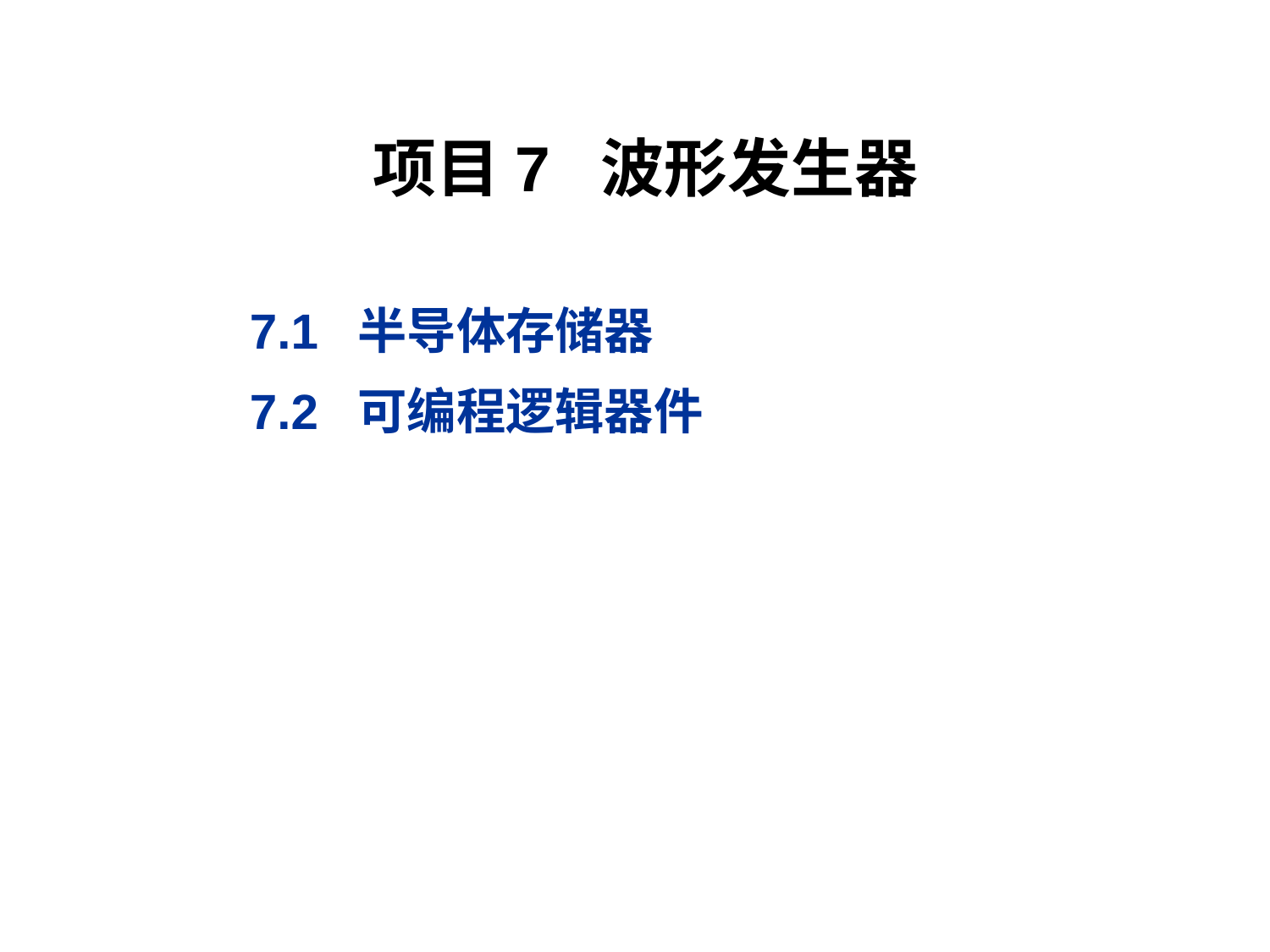

# 项目7  波形发生器
7.1  半导体存储器
7.2  可编程逻辑器件